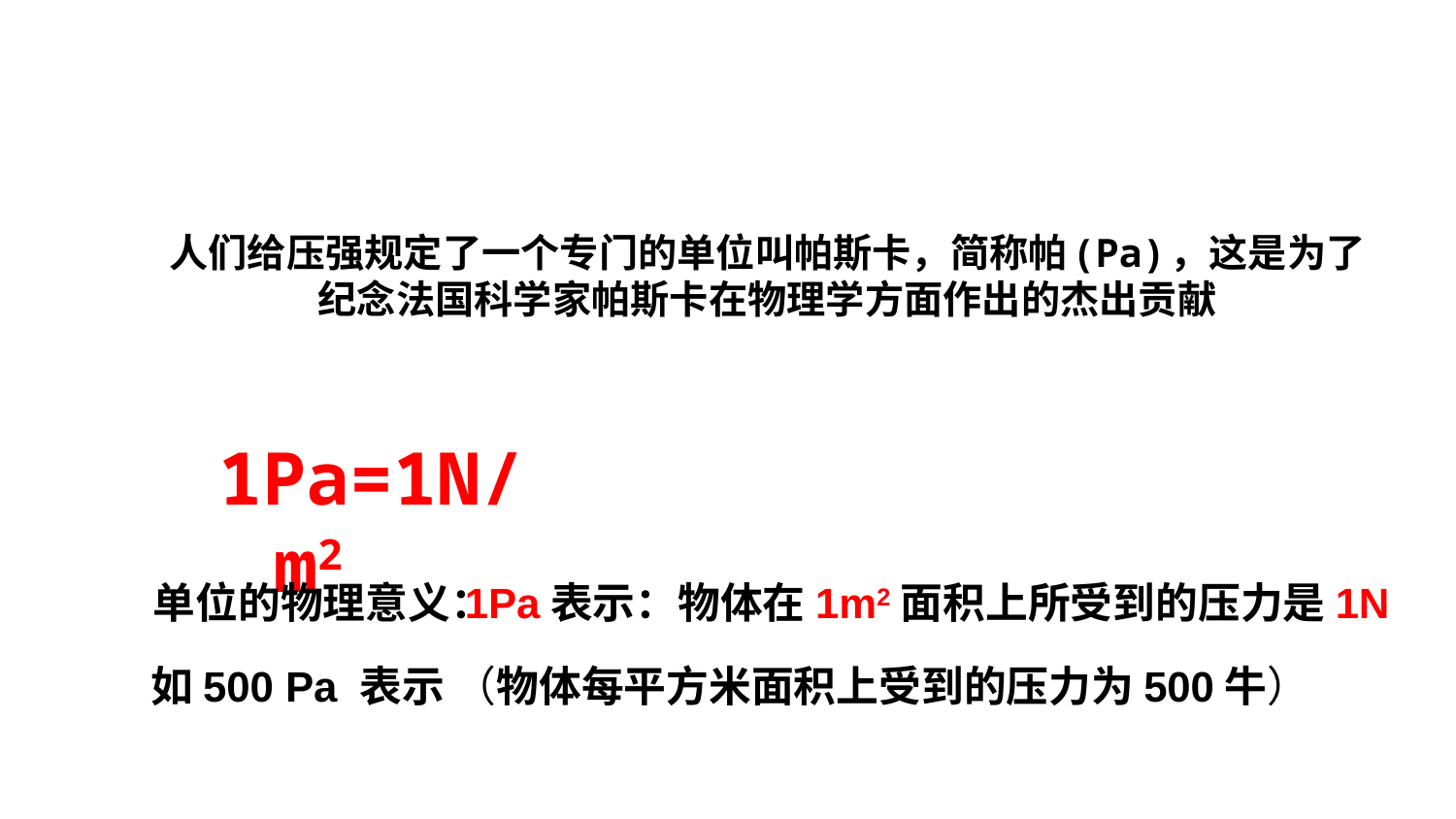

# 人们给压强规定了一个专门的单位叫帕斯卡，简称帕(Pa)，这是为了纪念法国科学家帕斯卡在物理学方面作出的杰出贡献
1Pa=1N/m2

单位的物理意义：
1Pa表示：物体在1m2面积上所受到的压力是1N
如500 Pa 表示 （物体每平方米面积上受到的压力为500牛）